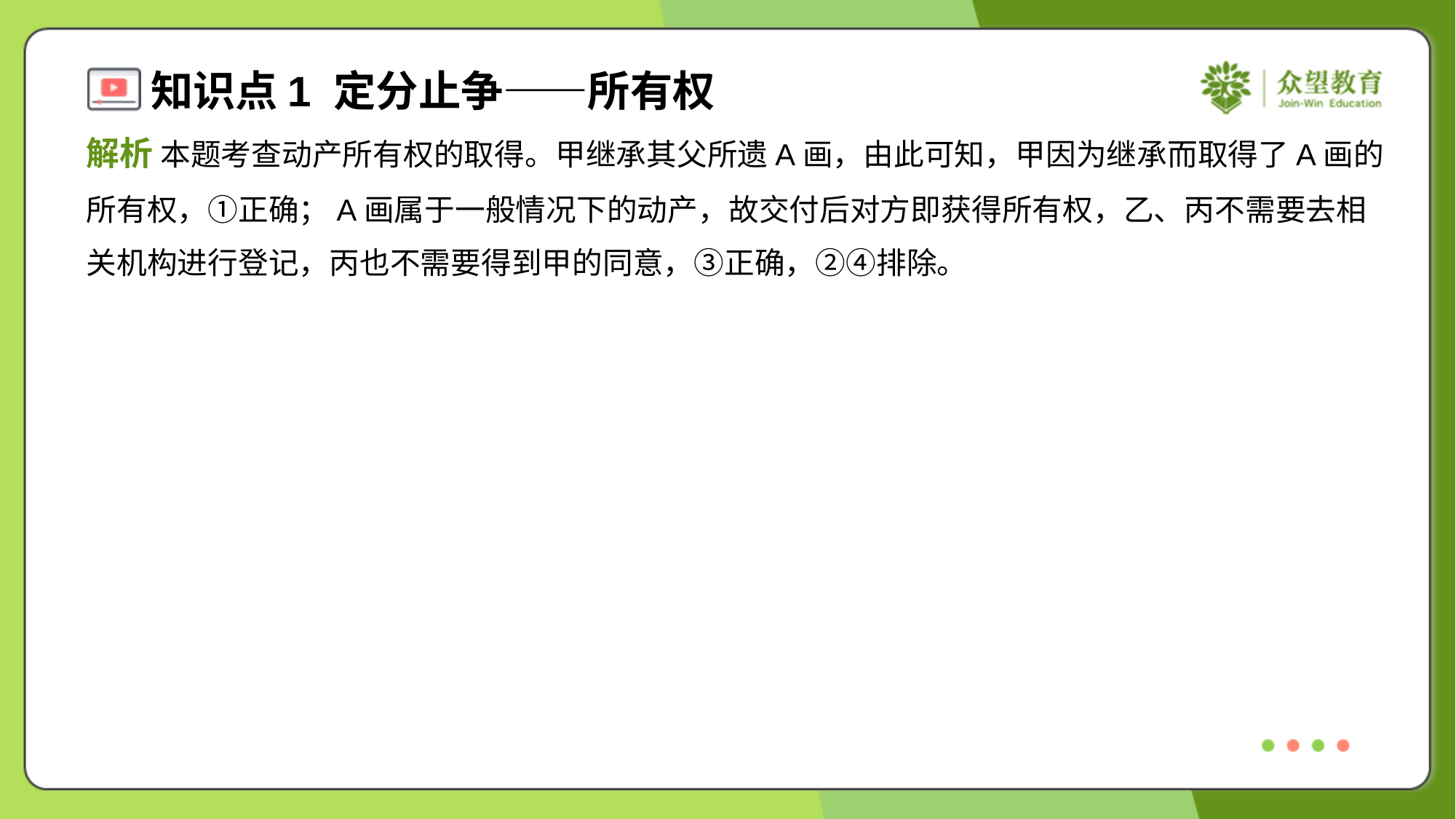

解析 本题考查动产所有权的取得。甲继承其父所遗A画，由此可知，甲因为继承而取得了A画的
所有权，①正确；A画属于一般情况下的动产，故交付后对方即获得所有权，乙、丙不需要去相
关机构进行登记，丙也不需要得到甲的同意，③正确，②④排除。